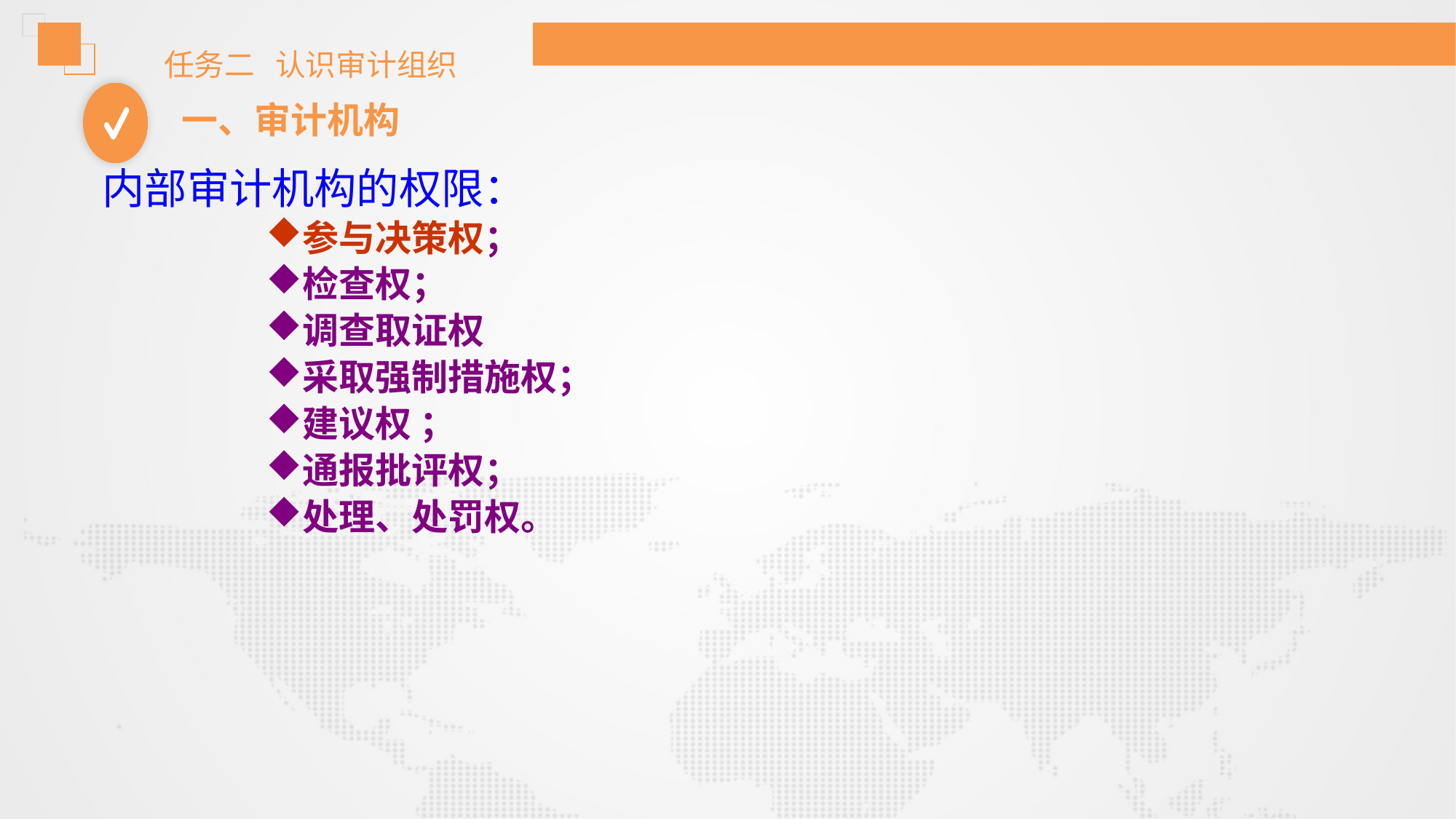

任务二   认识审计组织

一、审计机构

内部审计机构的权限：
参与决策权；
检查权；
调查取证权
采取强制措施权；
建议权 ；
通报批评权；
处理、处罚权。